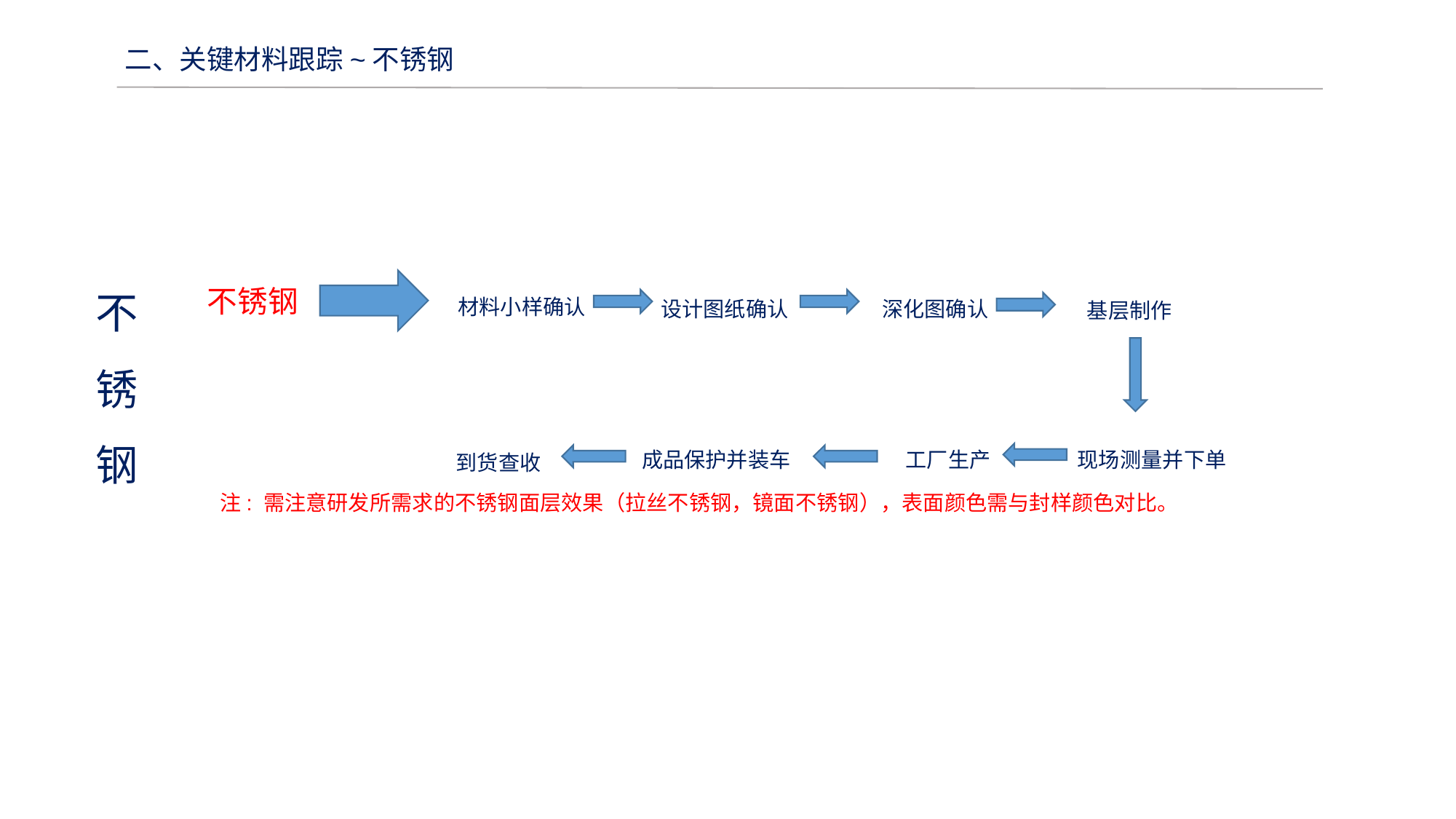

二、关键材料跟踪~不锈钢

材料小样确认
不锈钢
设计图纸确认
深化图确认
基层制作

不

锈

钢

成品保护并装车
工厂生产
现场测量并下单
到货查收

注: 需注意研发所需求的不锈钢面层效果（拉丝不锈钢，镜面不锈钢），表面颜色需与封样颜色对比。